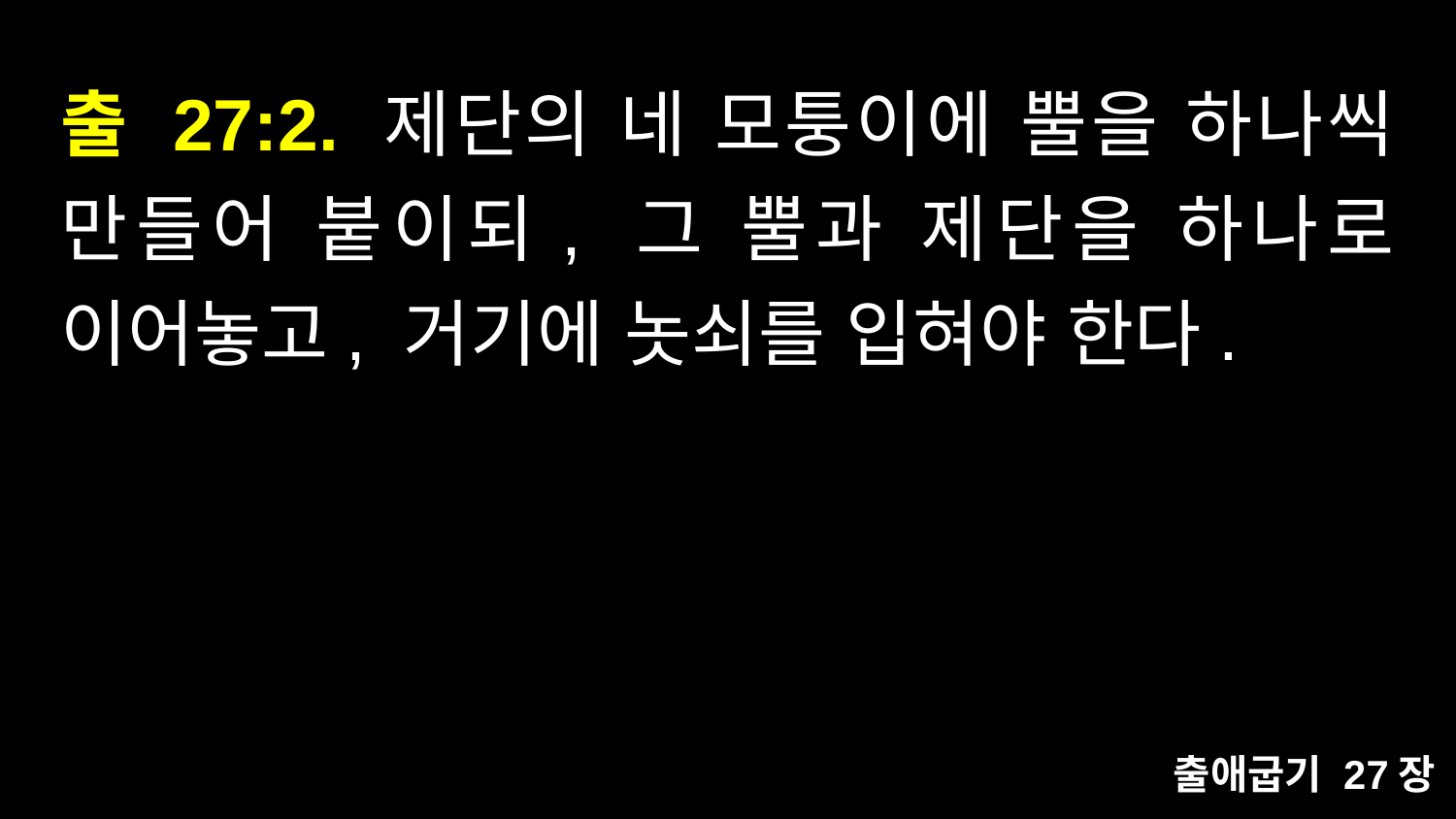

# 출 27:2. 제단의 네 모퉁이에 뿔을 하나씩 만들어 붙이되, 그 뿔과 제단을 하나로 이어놓고, 거기에 놋쇠를 입혀야 한다.
출애굽기 27장